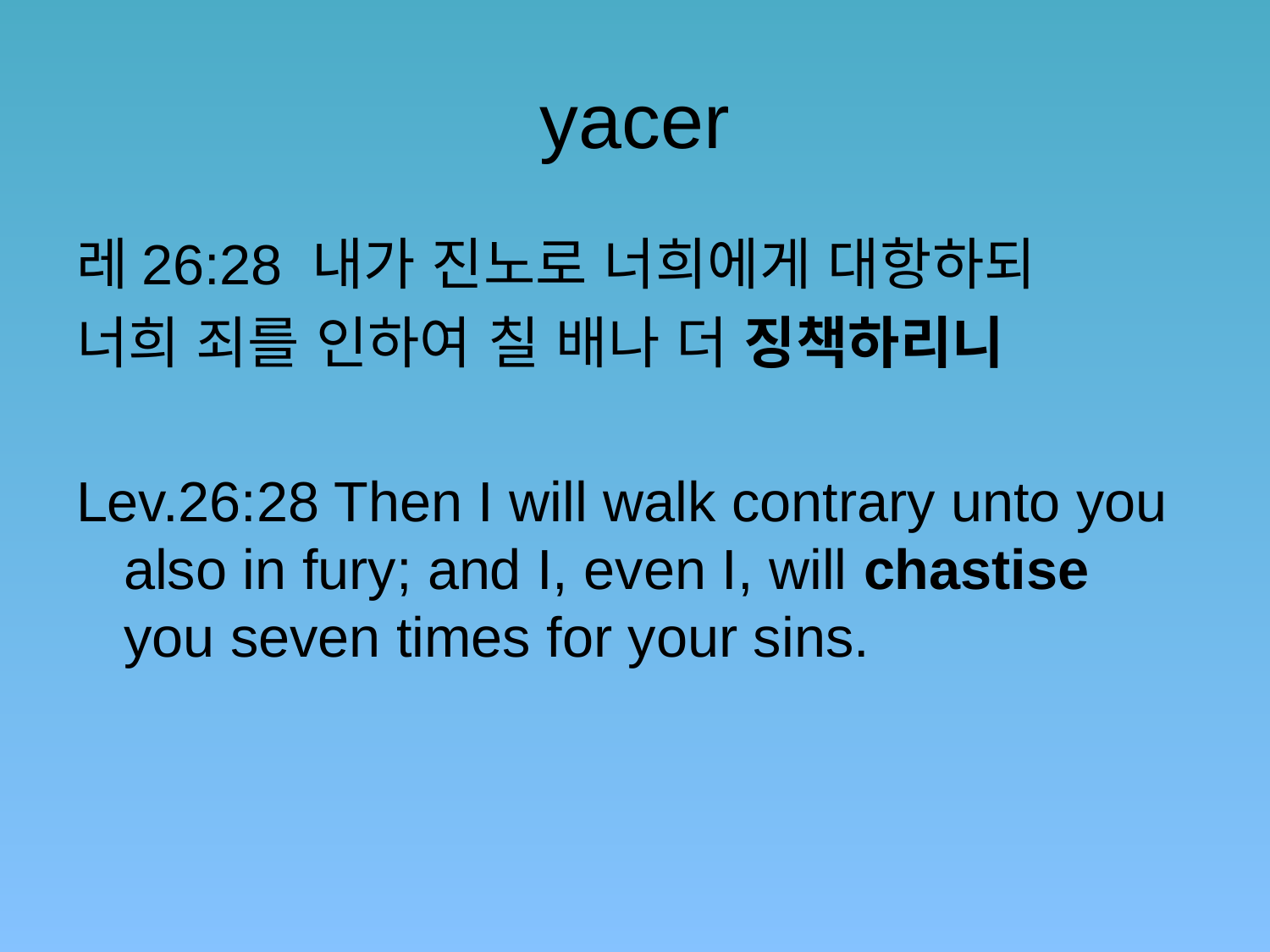

# yacer
레26:28 내가 진노로 너희에게 대항하되
너희 죄를 인하여 칠 배나 더 징책하리니

Lev.26:28 Then I will walk contrary unto you also in fury; and I, even I, will chastise you seven times for your sins.